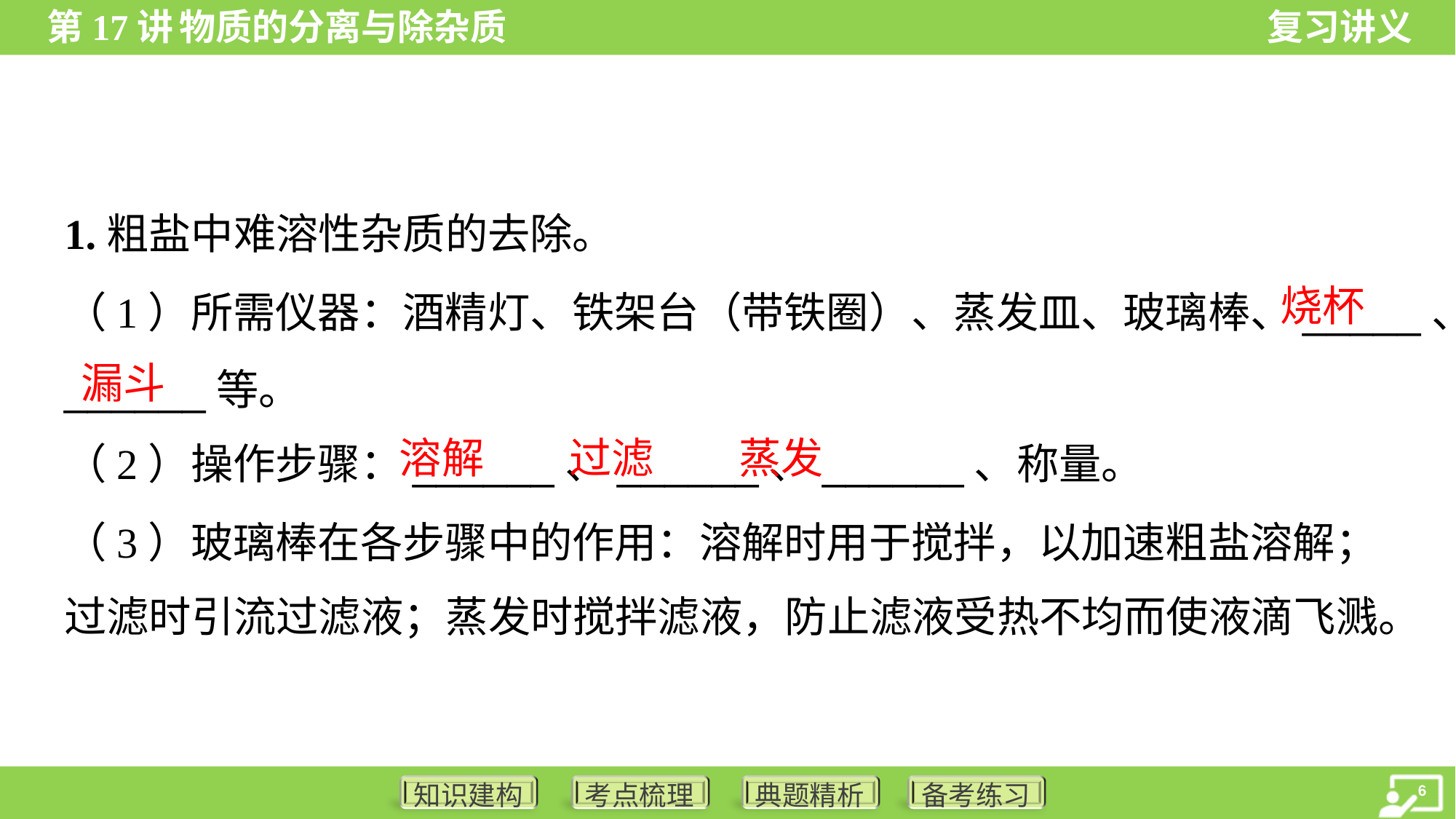

1.粗盐中难溶性杂质的去除。
烧杯
（1）所需仪器：酒精灯、铁架台（带铁圈）、蒸发皿、玻璃棒、_____、
______等。
（2）操作步骤：______、______、______、称量。
漏斗
溶解
过滤
蒸发
（3）玻璃棒在各步骤中的作用：溶解时用于搅拌，以加速粗盐溶解；
过滤时引流过滤液；蒸发时搅拌滤液，防止滤液受热不均而使液滴飞溅。